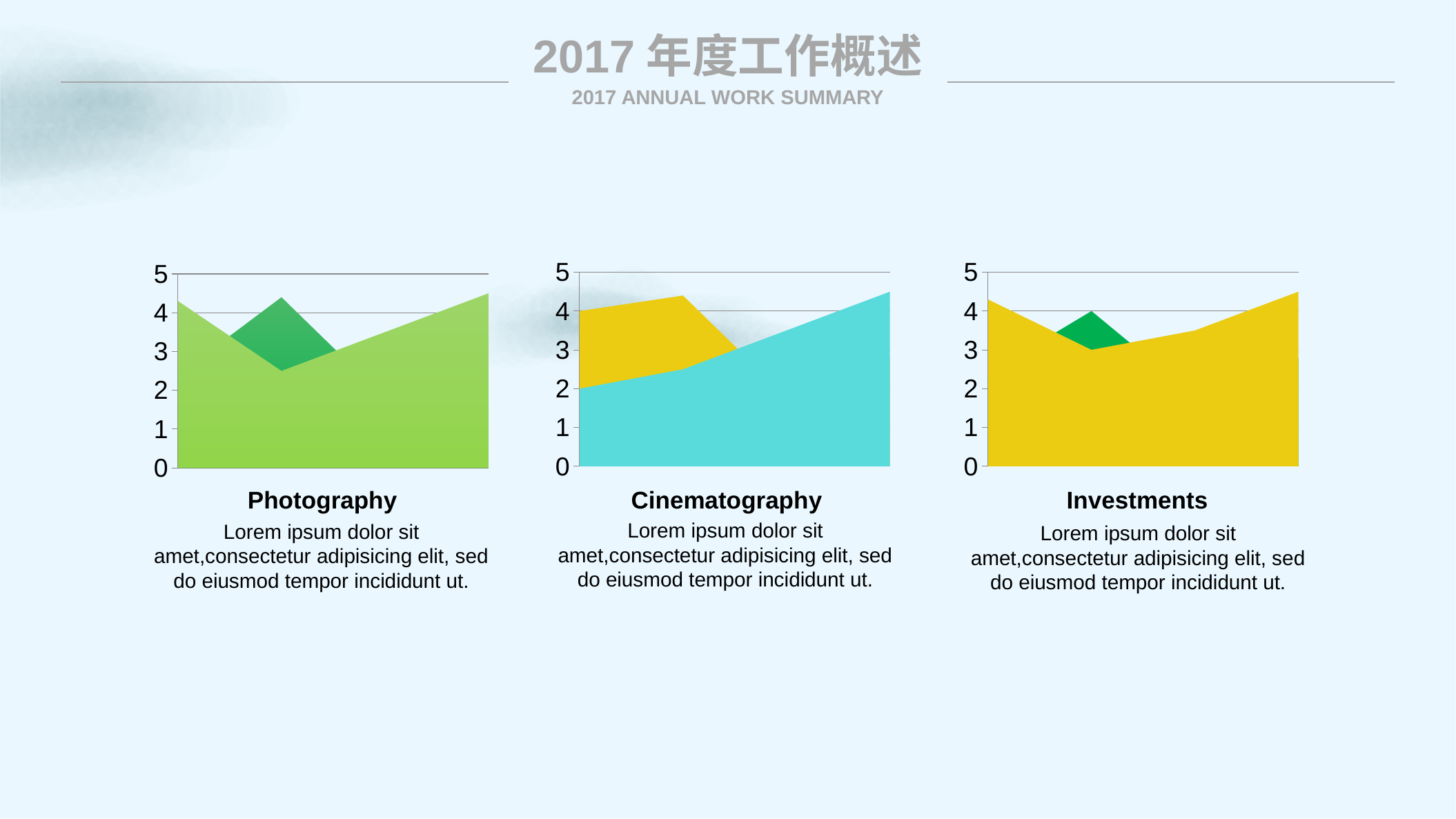

2017年度工作概述
2017 ANNUAL WORK SUMMARY

### Chart

| Category | Series 1 | Series 2 |
|---|---|---|
| Category 1 | 2.0 | 4.0 |
| Category 2 | 2.5 | 4.4 |
| Category 3 | 3.5 | 1.8 |
| Category 4 | 4.5 | 2.8 |

### Chart

| Category | Series 1 | Series 2 |
|---|---|---|
| Category 1 | 4.3 | 2.4 |
| Category 2 | 3.0 | 4.0 |
| Category 3 | 3.5 | 1.8 |
| Category 4 | 4.5 | 2.8 |

### Chart

| Category | Series 1 | Series 2 |
|---|---|---|
| Category 1 | 4.3 | 2.4 |
| Category 2 | 2.5 | 4.4 |
| Category 3 | 3.5 | 1.8 |
| Category 4 | 4.5 | 2.8 |
Cinematography
Lorem ipsum dolor sit amet,consectetur adipisicing elit, sed do eiusmod tempor incididunt ut.
Photography
Lorem ipsum dolor sit amet,consectetur adipisicing elit, sed do eiusmod tempor incididunt ut.
Investments
Lorem ipsum dolor sit amet,consectetur adipisicing elit, sed do eiusmod tempor incididunt ut.